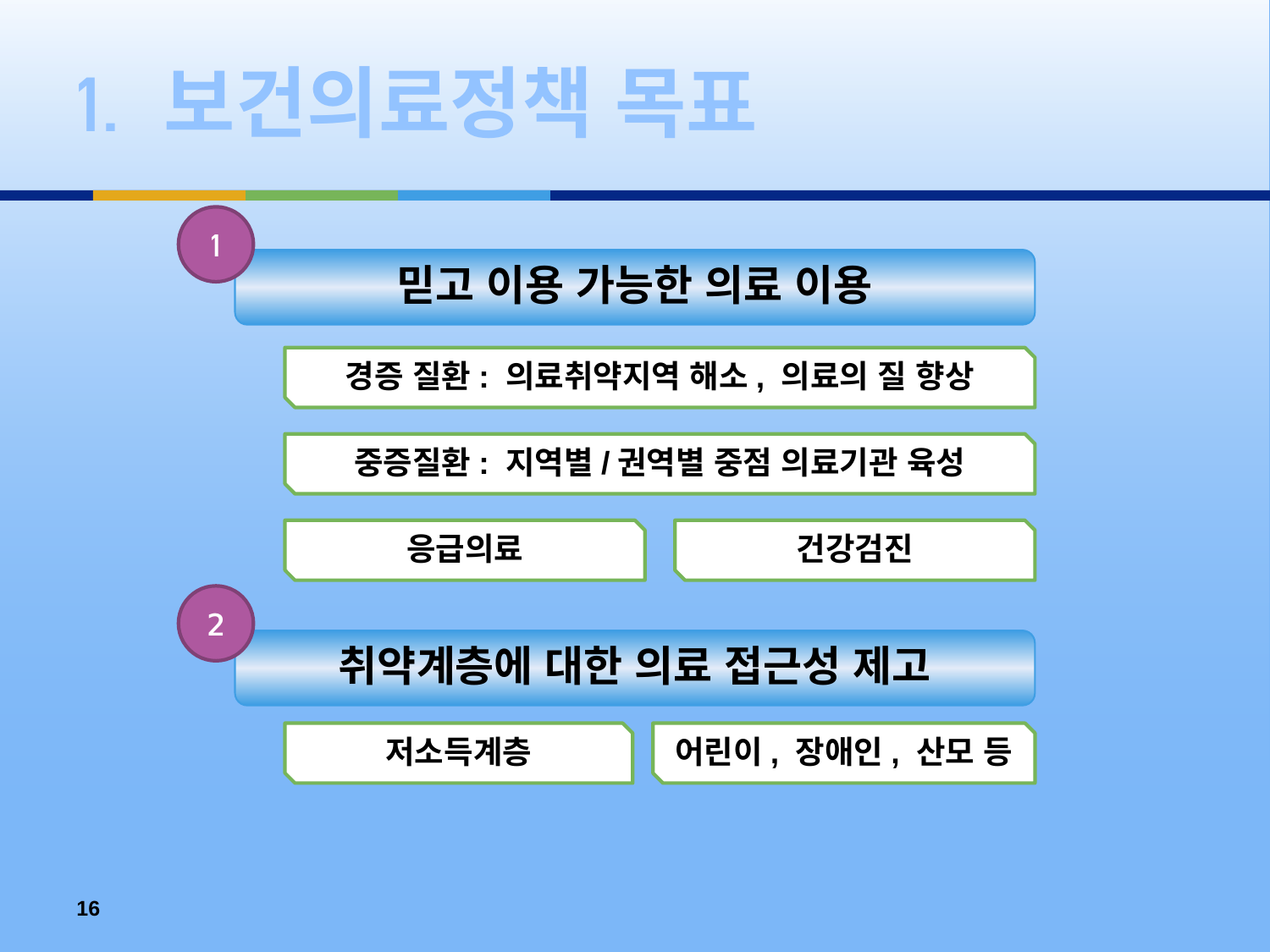

# 1. 보건의료정책 목표
1
믿고 이용 가능한 의료 이용
경증 질환: 의료취약지역 해소, 의료의 질 향상
중증질환: 지역별/권역별 중점 의료기관 육성
응급의료
건강검진
2
취약계층에 대한 의료 접근성 제고
저소득계층
어린이, 장애인, 산모 등
16